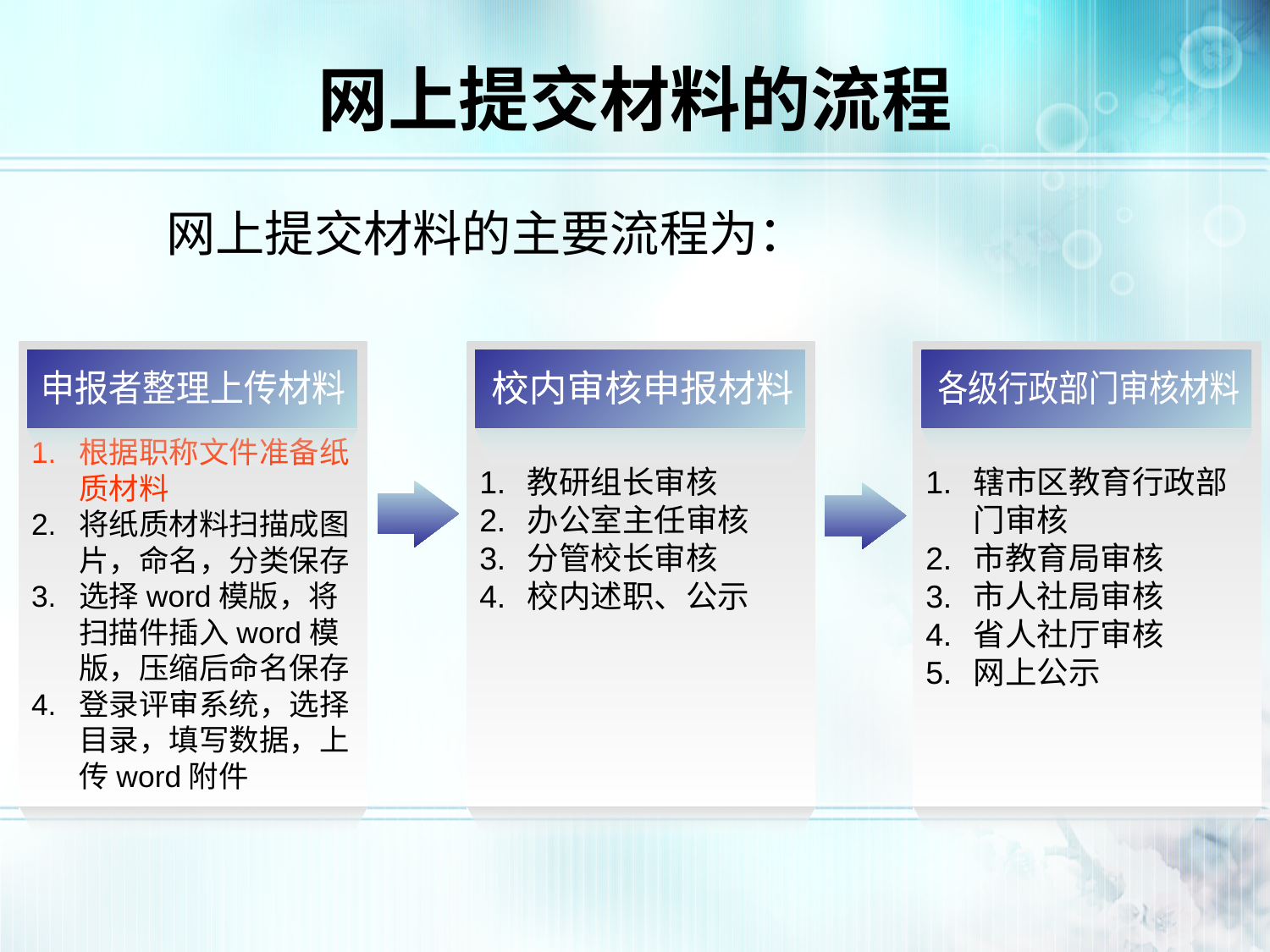

# 网上提交材料的流程
       网上提交材料的主要流程为：

根据职称文件准备纸质材料
将纸质材料扫描成图片，命名，分类保存
选择word模版，将扫描件插入word模版，压缩后命名保存
登录评审系统，选择目录，填写数据，上传word附件

申报者整理上传材料

教研组长审核
办公室主任审核
分管校长审核
校内述职、公示

校内审核申报材料

辖市区教育行政部门审核
市教育局审核
市人社局审核
省人社厅审核
网上公示

各级行政部门审核材料